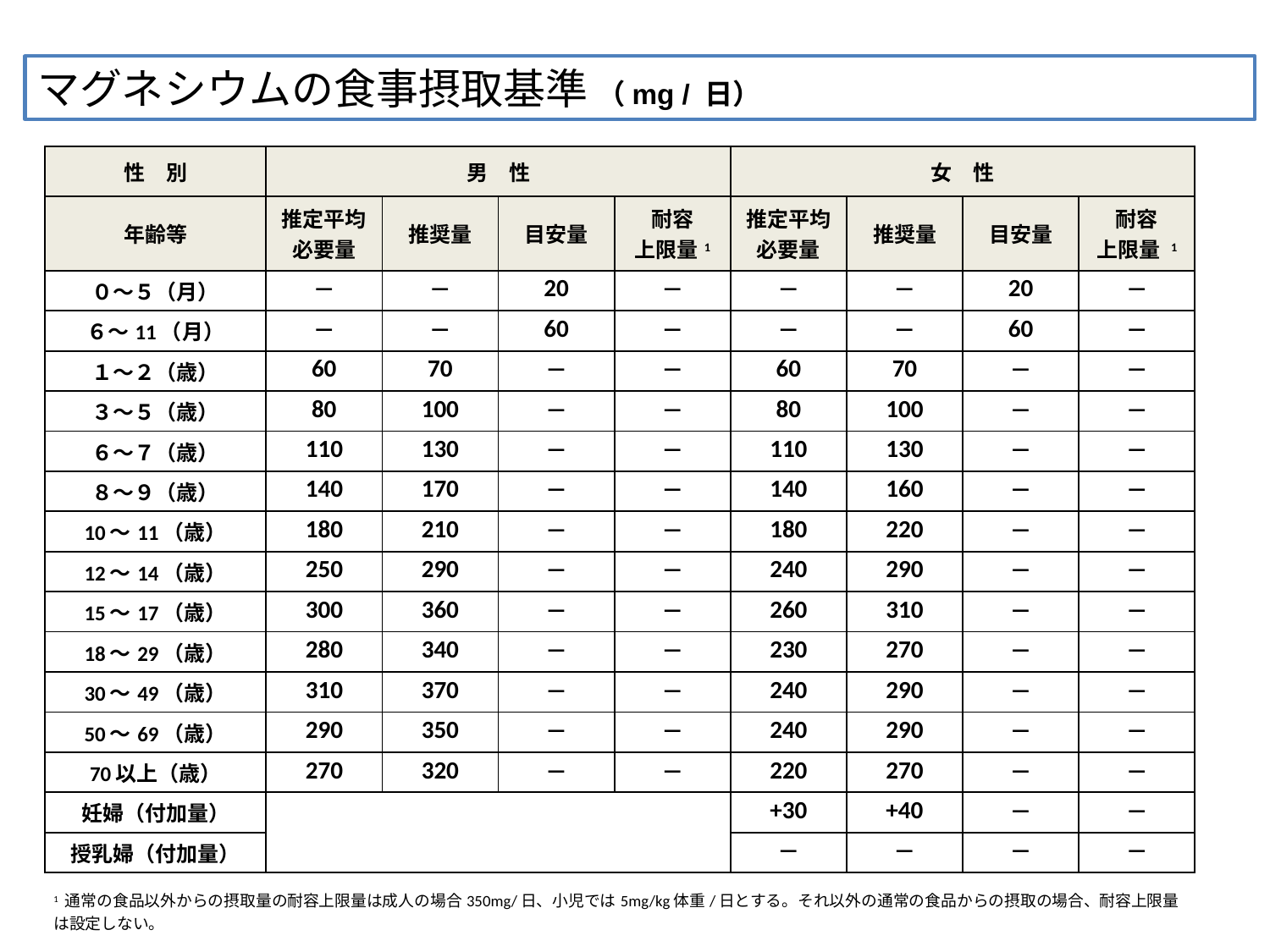

マグネシウムの食事摂取基準 （mg / 日）
| 性　別 | 男　性 |  |  |  | 女　性 |  |  |  |
| --- | --- | --- | --- | --- | --- | --- | --- | --- |
| 年齢等 | 推定平均 必要量 | 推奨量 | 目安量 | 耐容 上限量 1 | 推定平均 必要量 | 推奨量 | 目安量 | 耐容 上限量 1 |
| ０～５（月） | ― | ― | 20 | ― | ― | ― | 20 | ― |
| ６～11（月） | ― | ― | 60 | ― | ― | ― | 60 | ― |
| １～２（歳） | 60 | 70 | ― | ― | 60 | 70 | ― | ― |
| ３～５（歳） | 80 | 100 | ― | ― | 80 | 100 | ― | ― |
| ６～７（歳） | 110 | 130 | ― | ― | 110 | 130 | ― | ― |
| ８～９（歳） | 140 | 170 | ― | ― | 140 | 160 | ― | ― |
| 10～11（歳） | 180 | 210 | ― | ― | 180 | 220 | ― | ― |
| 12～14（歳） | 250 | 290 | ― | ― | 240 | 290 | ― | ― |
| 15～17（歳） | 300 | 360 | ― | ― | 260 | 310 | ― | ― |
| 18～29（歳） | 280 | 340 | ― | ― | 230 | 270 | ― | ― |
| 30～49（歳） | 310 | 370 | ― | ― | 240 | 290 | ― | ― |
| 50～69（歳） | 290 | 350 | ― | ― | 240 | 290 | ― | ― |
| 70以上（歳） | 270 | 320 | ― | ― | 220 | 270 | ― | ― |
| 妊婦（付加量） |  |  |  |  | +30 | +40 | ― | ― |
| 授乳婦（付加量） |  |  |  |  | ― | ― | ― | ― |
| 1 通常の食品以外からの摂取量の耐容上限量は成人の場合350mg/日、小児では5mg/kg体重/日とする。それ以外の通常の食品からの摂取の場合、耐容上限量は設定しない。 |  |  |  |  |  |  |  |  |